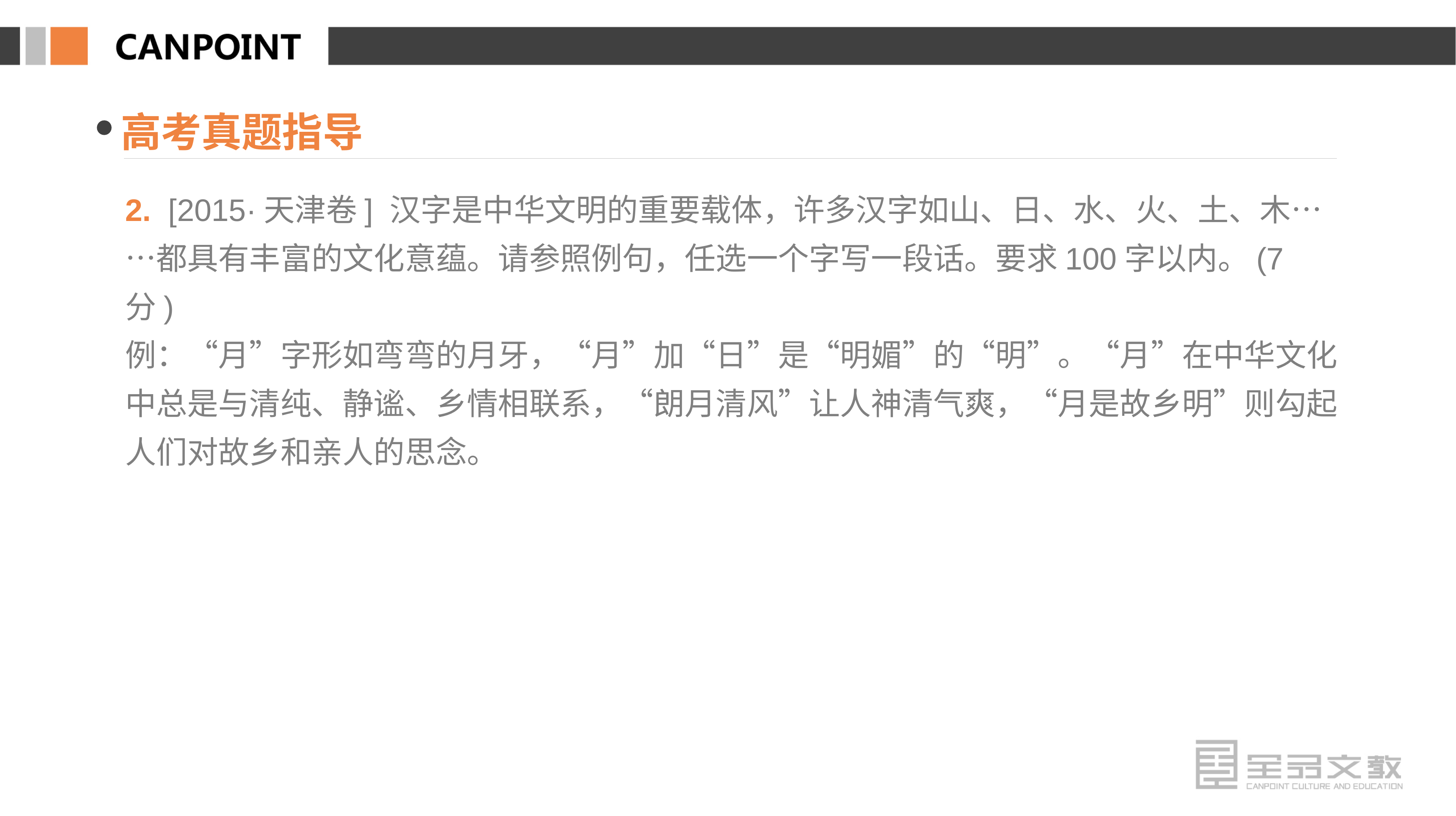

高考真题指导

2.  [2015·天津卷] 汉字是中华文明的重要载体，许多汉字如山、日、水、火、土、木……都具有丰富的文化意蕴。请参照例句，任选一个字写一段话。要求100字以内。(7分)
例：“月”字形如弯弯的月牙，“月”加“日”是“明媚”的“明”。“月”在中华文化中总是与清纯、静谧、乡情相联系，“朗月清风”让人神清气爽，“月是故乡明”则勾起人们对故乡和亲人的思念。